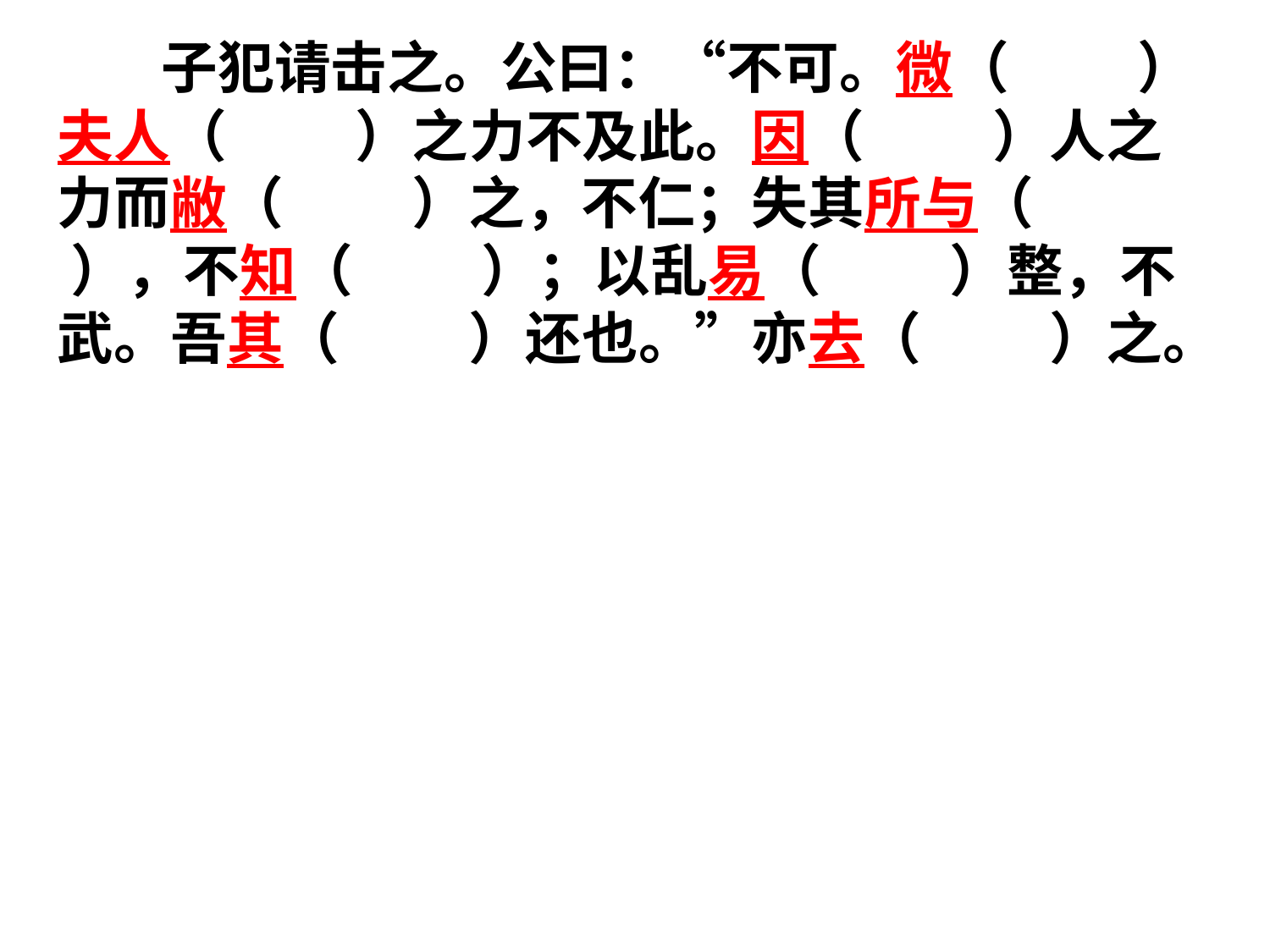

子犯请击之。公曰：“不可。微（          ）夫人（          ）之力不及此。因（          ）人之力而敝（          ）之，不仁；失其所与（          ），不知（          ）；以乱易（          ）整，不武。吾其（          ）还也。”亦去（          ）之。